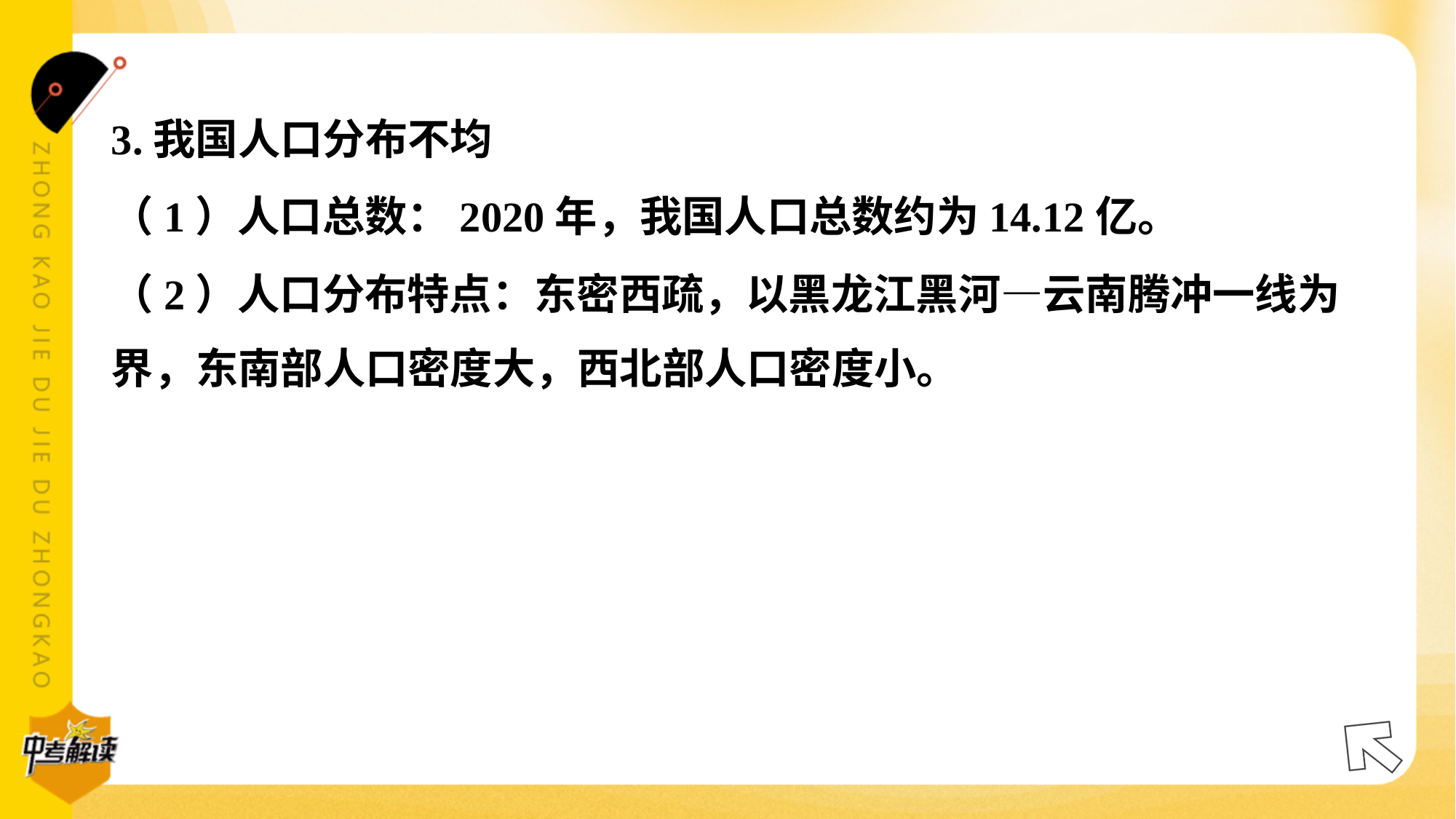

3.我国人口分布不均
（1）人口总数：2020年，我国人口总数约为14.12亿。
（2）人口分布特点：东密西疏，以黑龙江黑河—云南腾冲一线为
界，东南部人口密度大，西北部人口密度小。